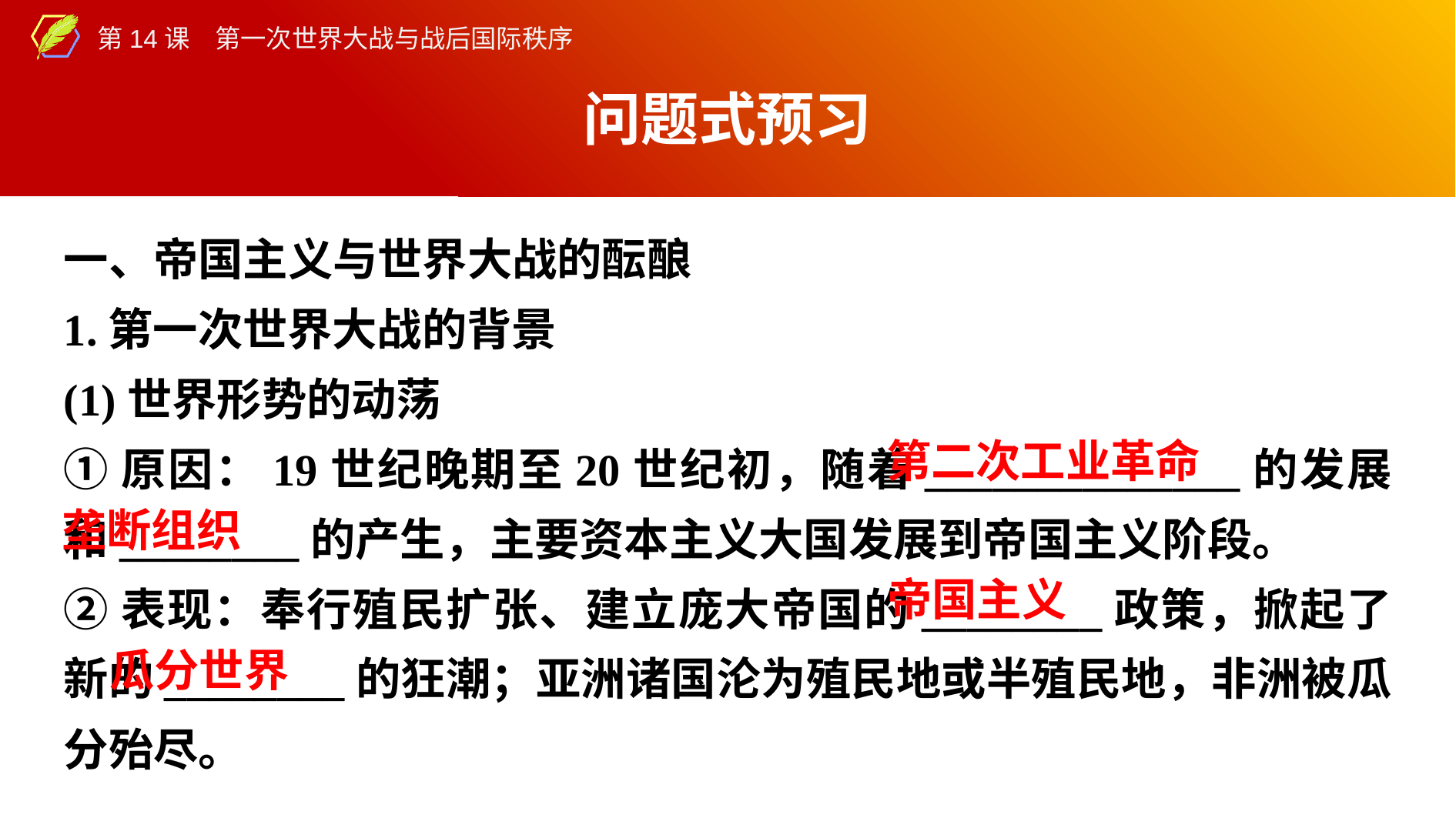

问题式预习
一、帝国主义与世界大战的酝酿
1.第一次世界大战的背景
(1)世界形势的动荡
①原因：19世纪晚期至20世纪初，随着______________的发展和________的产生，主要资本主义大国发展到帝国主义阶段。
②表现：奉行殖民扩张、建立庞大帝国的________政策，掀起了新的________的狂潮；亚洲诸国沦为殖民地或半殖民地，非洲被瓜分殆尽。
第二次工业革命
垄断组织
帝国主义
瓜分世界